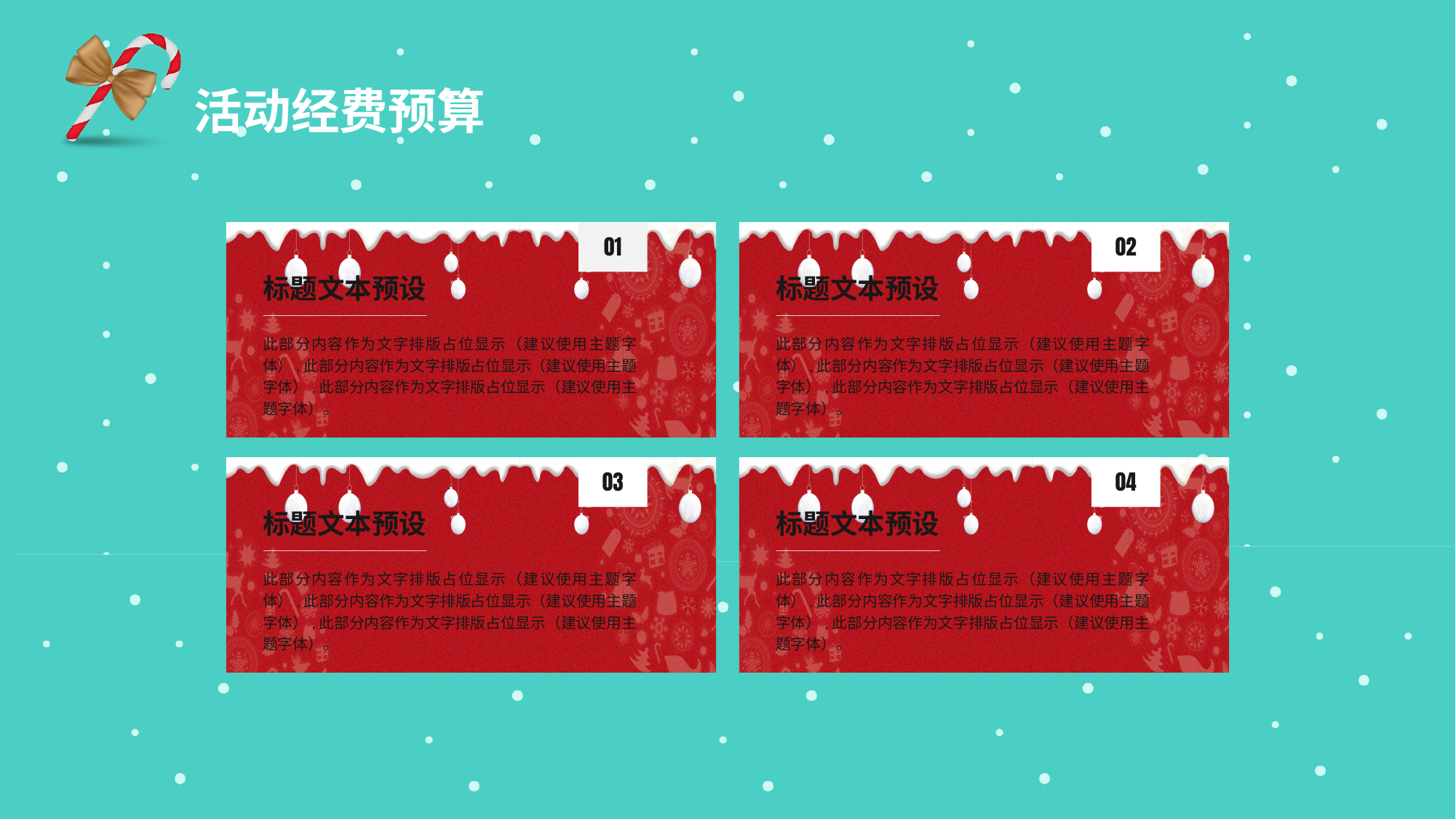

活动经费预算

01
标题文本预设
此部分内容作为文字排版占位显示（建议使用主题字体）,此部分内容作为文字排版占位显示（建议使用主题字体）,此部分内容作为文字排版占位显示（建议使用主题字体）。

02
标题文本预设
此部分内容作为文字排版占位显示（建议使用主题字体）,此部分内容作为文字排版占位显示（建议使用主题字体）,此部分内容作为文字排版占位显示（建议使用主题字体）。

03
标题文本预设
此部分内容作为文字排版占位显示（建议使用主题字体）,此部分内容作为文字排版占位显示（建议使用主题字体）,此部分内容作为文字排版占位显示（建议使用主题字体）。

04
标题文本预设
此部分内容作为文字排版占位显示（建议使用主题字体）,此部分内容作为文字排版占位显示（建议使用主题字体）,此部分内容作为文字排版占位显示（建议使用主题字体）。